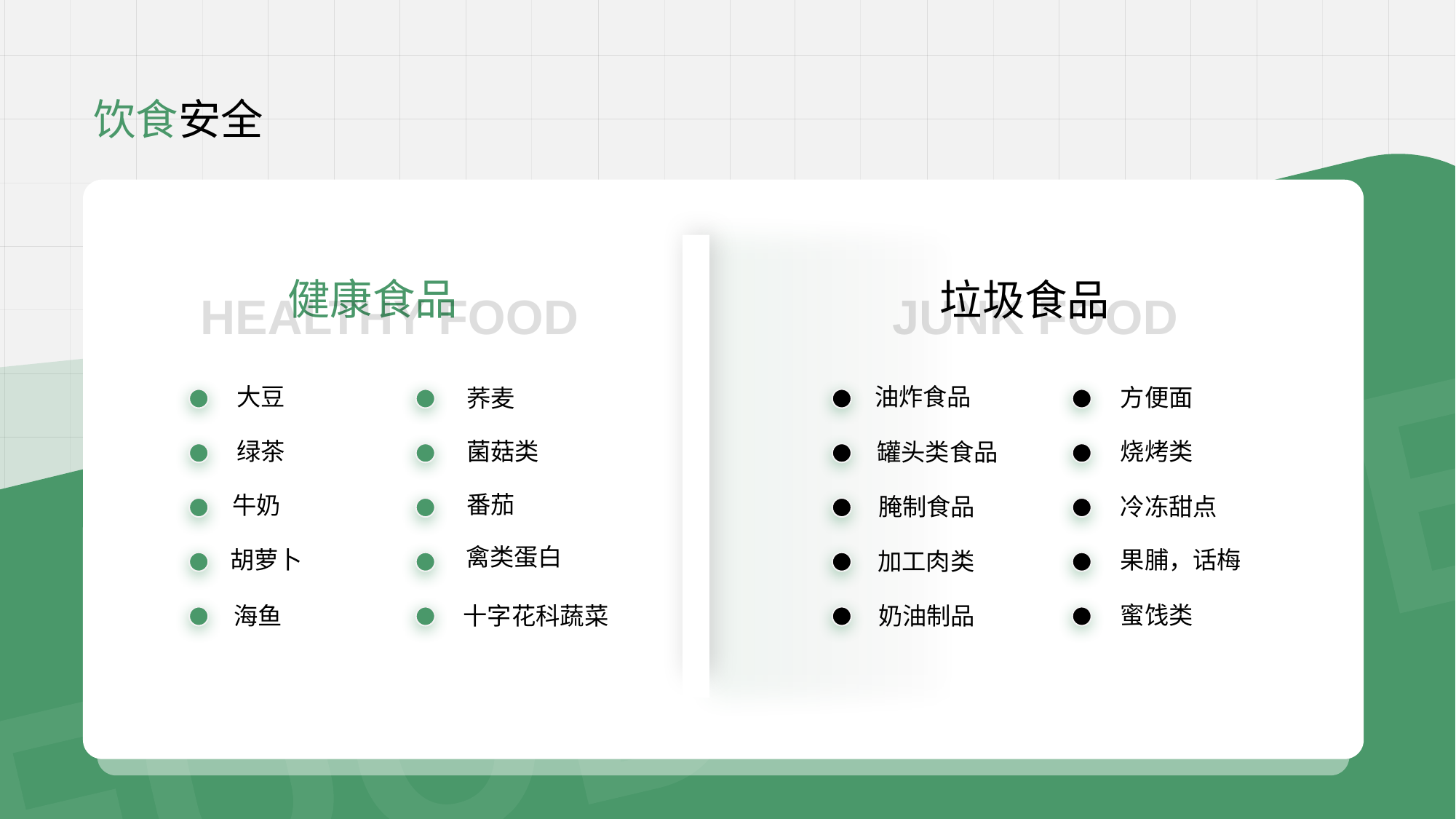

饮食安全

健康食品
垃圾食品
HEALTHY FOOD
JUNK FOOD

大豆
油炸食品
方便面
荞麦

菌菇类
烧烤类
绿茶
罐头类食品

番茄
牛奶
冷冻甜点
腌制食品

禽类蛋白
胡萝卜
果脯，话梅
加工肉类

蜜饯类
海鱼
十字花科蔬菜
奶油制品